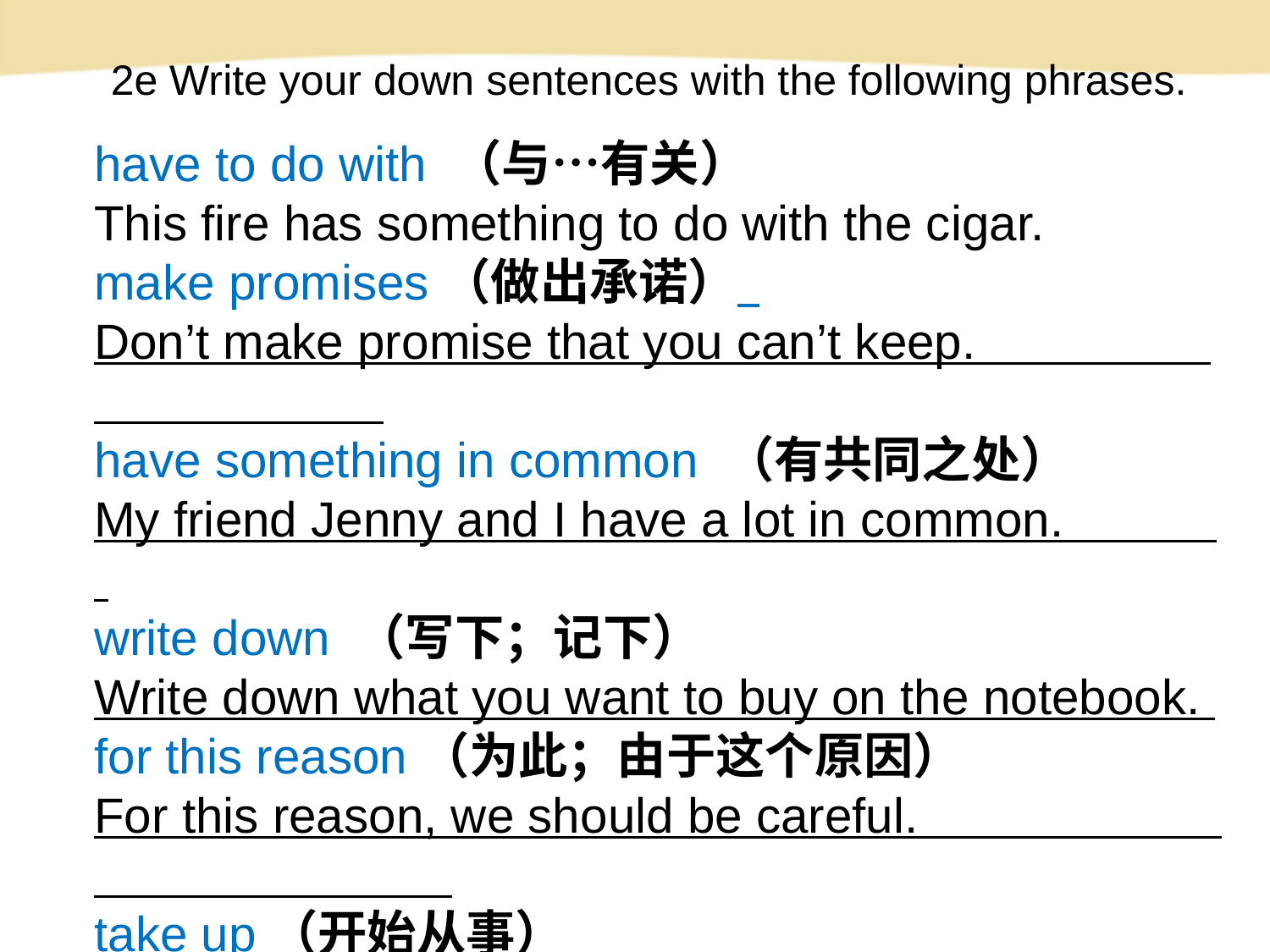

2e Write your down sentences with the following phrases.
have to do with （与…有关）
This fire has something to do with the cigar.
make promises（做出承诺）
Don’t make promise that you can’t keep.
have something in common （有共同之处）
My friend Jenny and I have a lot in common.
write down （写下；记下）
Write down what you want to buy on the notebook.
for this reason（为此；由于这个原因）
For this reason, we should be careful.
take up（开始从事）
The old man took up writing in his eighties.